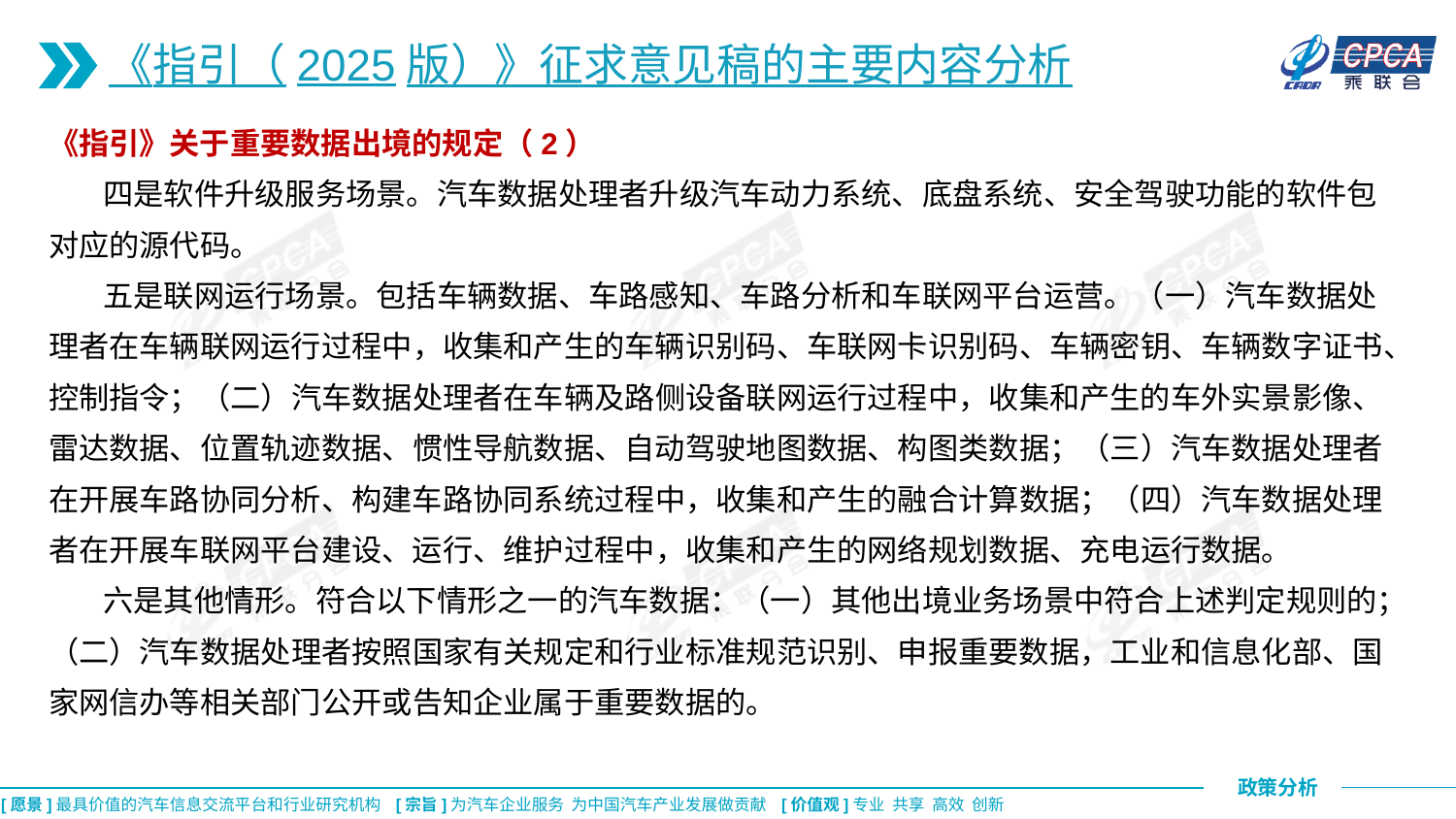

《指引（2025版）》征求意见稿的主要内容分析
《指引》关于重要数据出境的规定（2）
       四是软件升级服务场景。汽车数据处理者升级汽车动力系统、底盘系统、安全驾驶功能的软件包对应的源代码。
       五是联网运行场景。包括车辆数据、车路感知、车路分析和车联网平台运营。（一）汽车数据处理者在车辆联网运行过程中，收集和产生的车辆识别码、车联网卡识别码、车辆密钥、车辆数字证书、
控制指令；（二）汽车数据处理者在车辆及路侧设备联网运行过程中，收集和产生的车外实景影像、雷达数据、位置轨迹数据、惯性导航数据、自动驾驶地图数据、构图类数据；（三）汽车数据处理者在开展车路协同分析、构建车路协同系统过程中，收集和产生的融合计算数据；（四）汽车数据处理者在开展车联网平台建设、运行、维护过程中，收集和产生的网络规划数据、充电运行数据。
       六是其他情形。符合以下情形之一的汽车数据：（一）其他出境业务场景中符合上述判定规则的；（二）汽车数据处理者按照国家有关规定和行业标准规范识别、申报重要数据，工业和信息化部、国家网信办等相关部门公开或告知企业属于重要数据的。